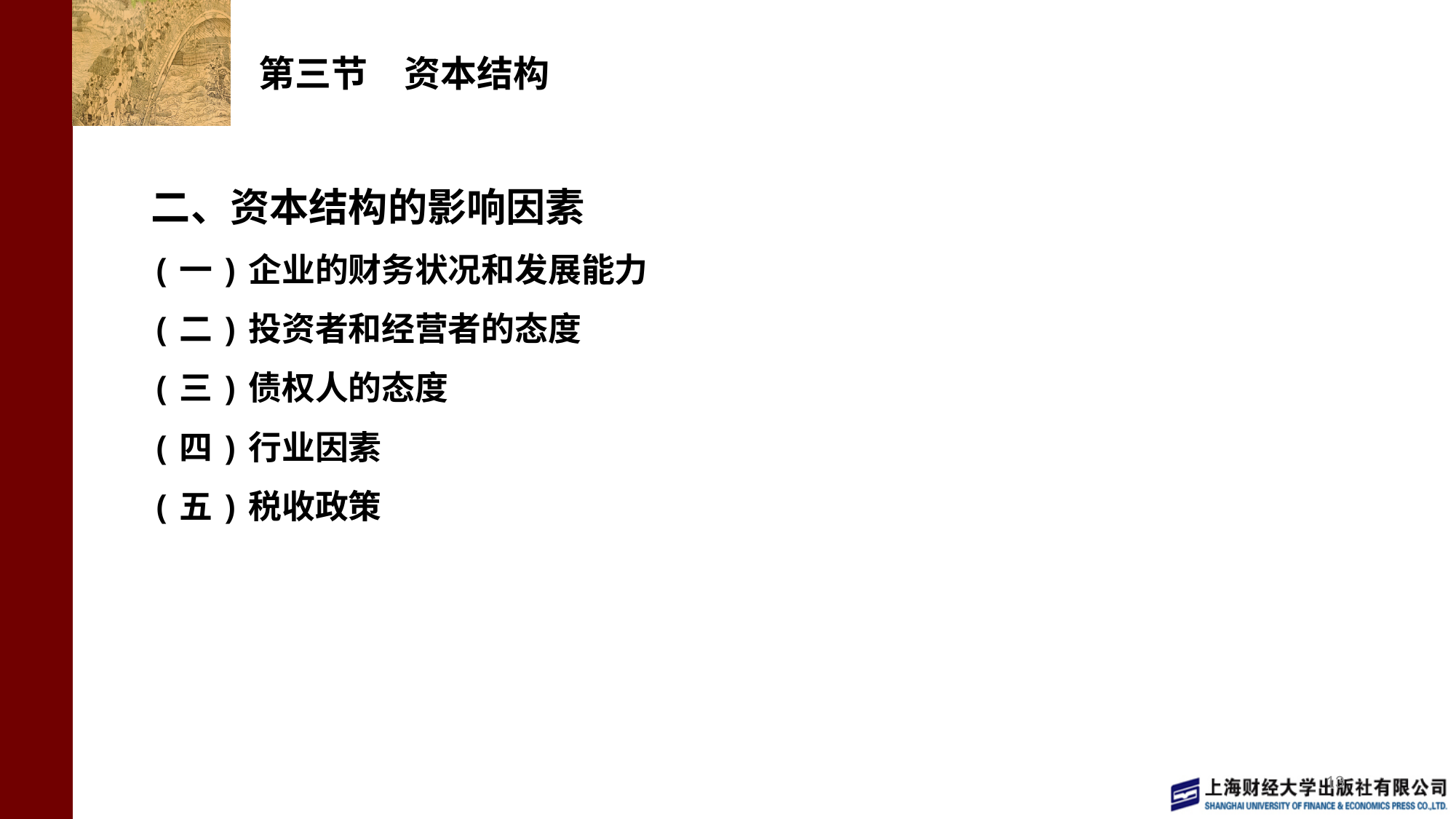

# 第三节　资本结构
二、资本结构的影响因素
(一)企业的财务状况和发展能力
(二)投资者和经营者的态度
(三)债权人的态度
(四)行业因素
(五)税收政策

13